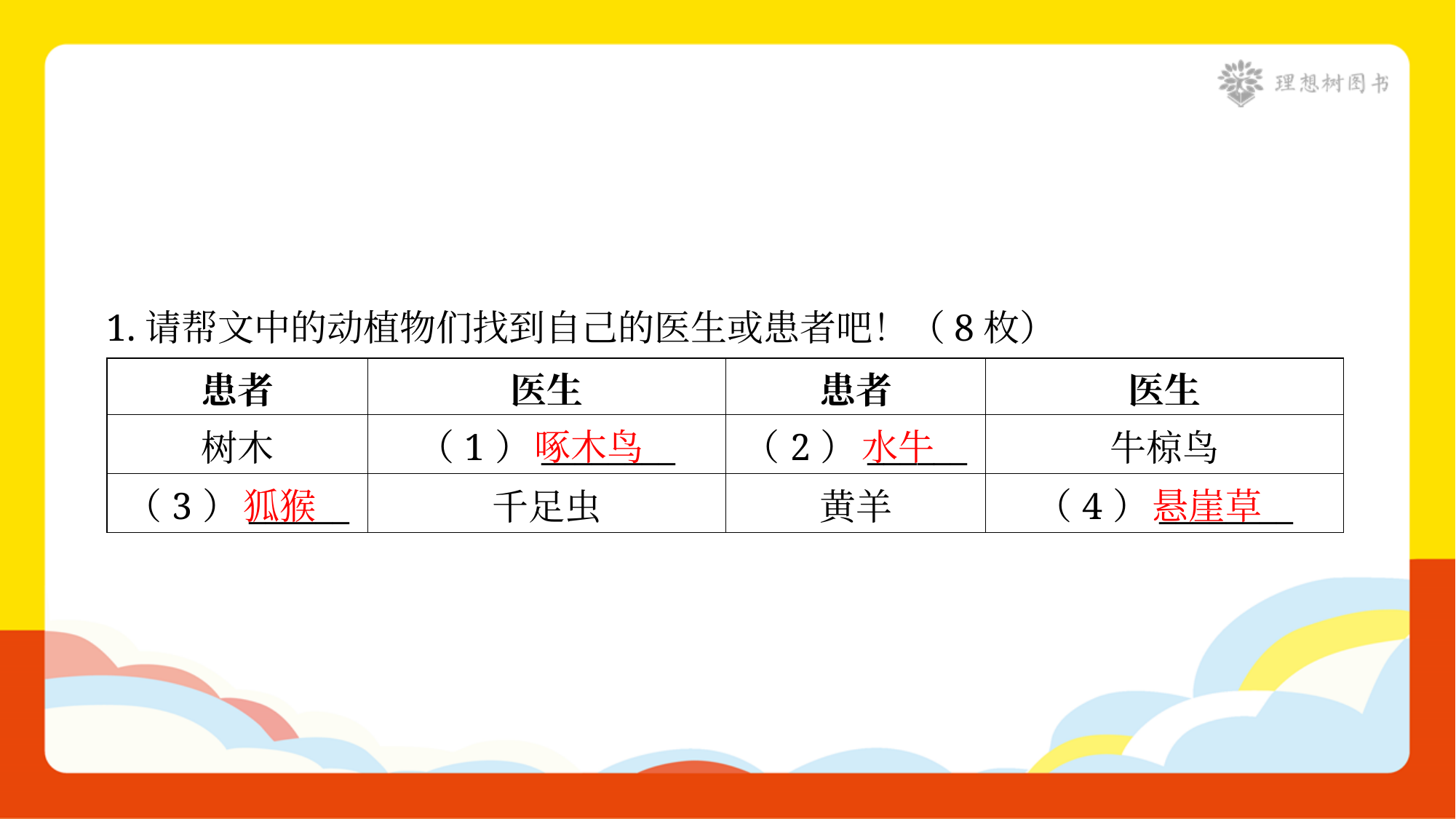

1.请帮文中的动植物们找到自己的医生或患者吧！（8枚）
| 患者 | 医生 | 患者 | 医生 |
| --- | --- | --- | --- |
| 树木 | （1）\_\_\_\_\_\_\_\_ | （2）\_\_\_\_\_\_ | 牛椋鸟 |
| （3）\_\_\_\_\_\_ | 千足虫 | 黄羊 | （4）\_\_\_\_\_\_\_\_ |
啄木鸟
水牛
狐猴
悬崖草